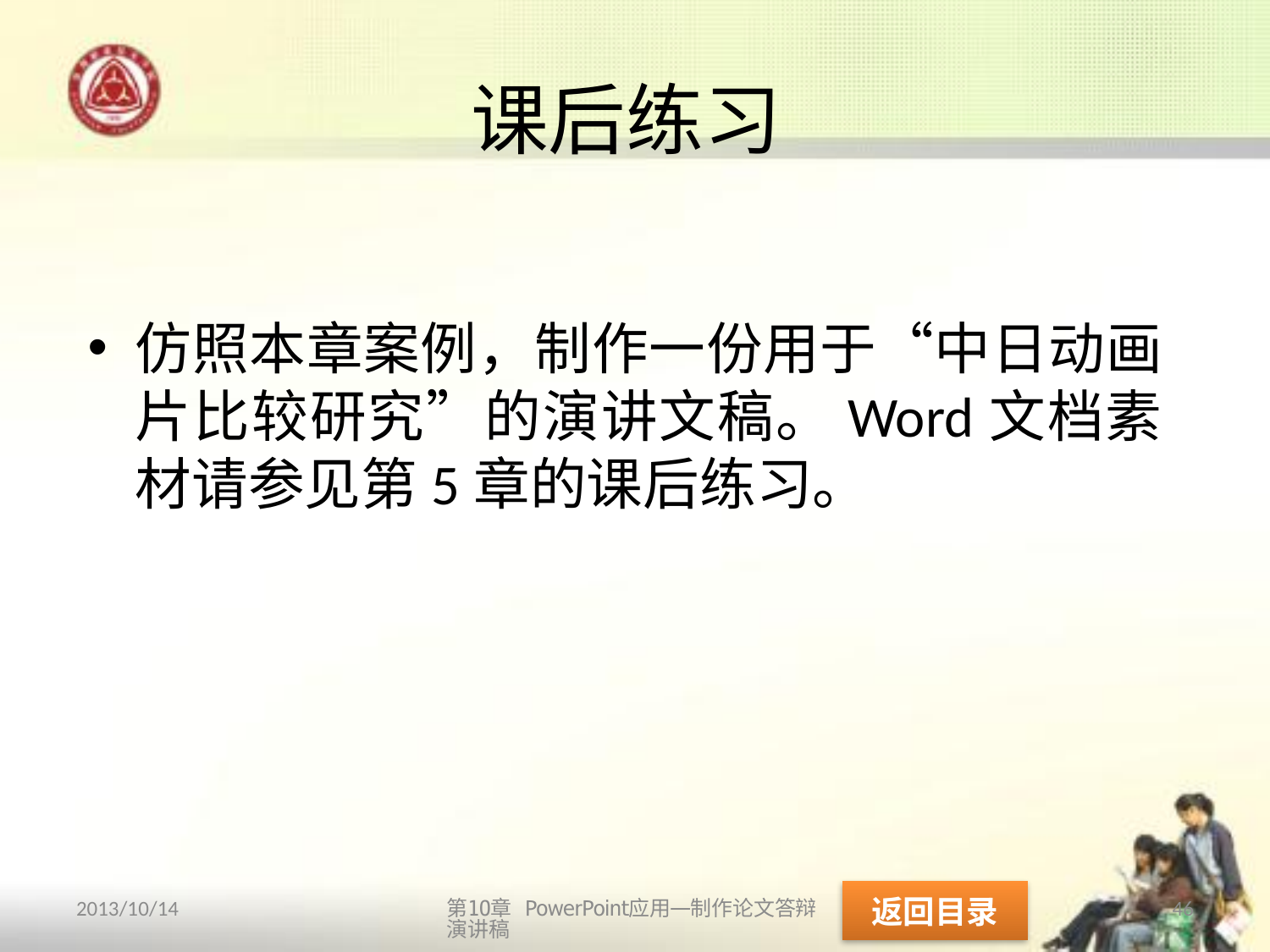

# 课后练习
仿照本章案例，制作一份用于“中日动画片比较研究”的演讲文稿。Word文档素材请参见第5章的课后练习。
返回目录
第10章  PowerPoint应用—制作论文答辩演讲稿
46
2013/10/14